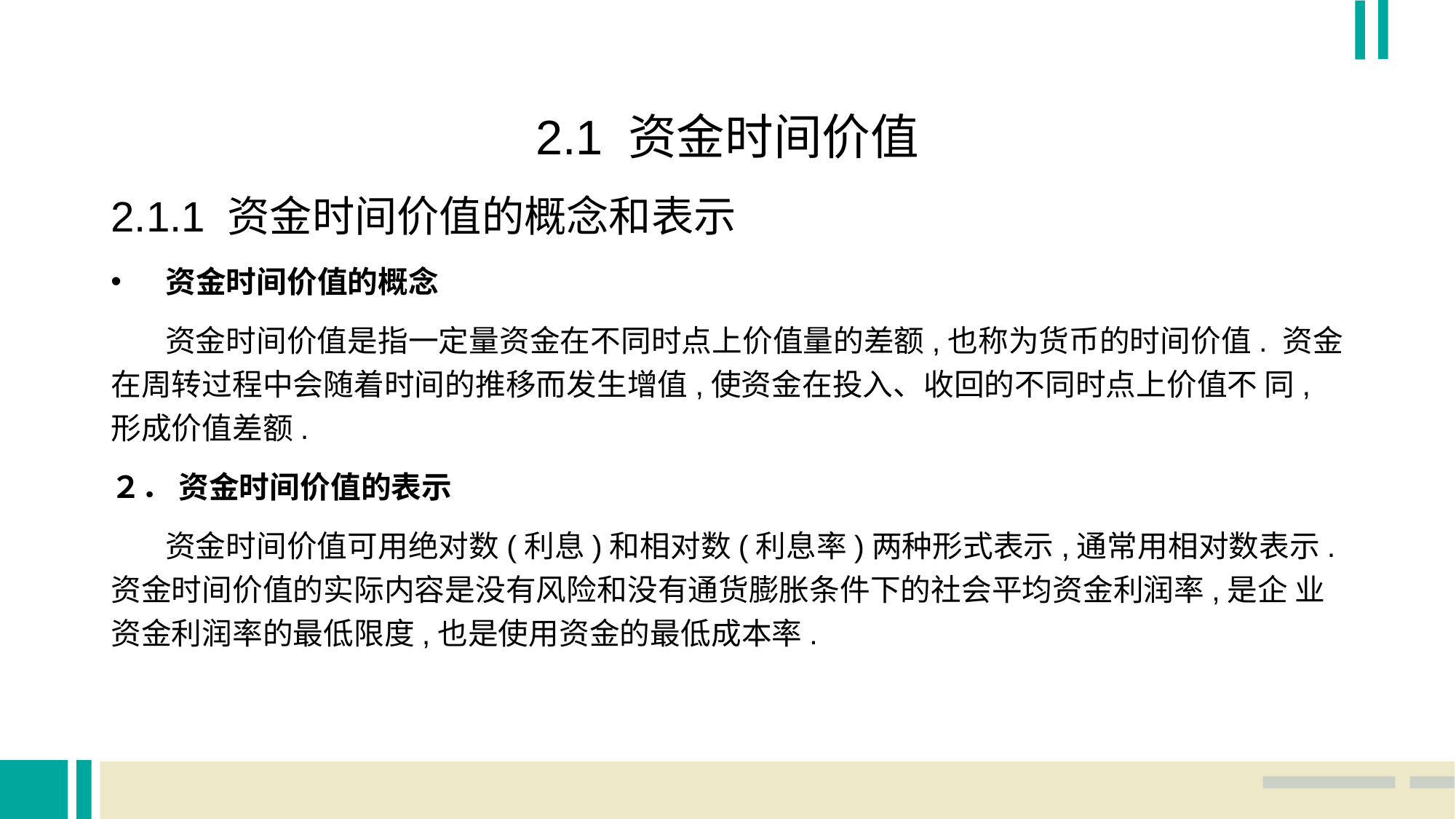

2.1 资金时间价值
2.1.1 资金时间价值的概念和表示
资金时间价值的概念
       资金时间价值是指一定量资金在不同时点上价值量的差额,也称为货币的时间价值. 资金在周转过程中会随着时间的推移而发生增值,使资金在投入、收回的不同时点上价值不 同,形成价值差额.
２． 资金时间价值的表示
       资金时间价值可用绝对数(利息)和相对数(利息率)两种形式表示,通常用相对数表示. 资金时间价值的实际内容是没有风险和没有通货膨胀条件下的社会平均资金利润率,是企 业资金利润率的最低限度,也是使用资金的最低成本率.